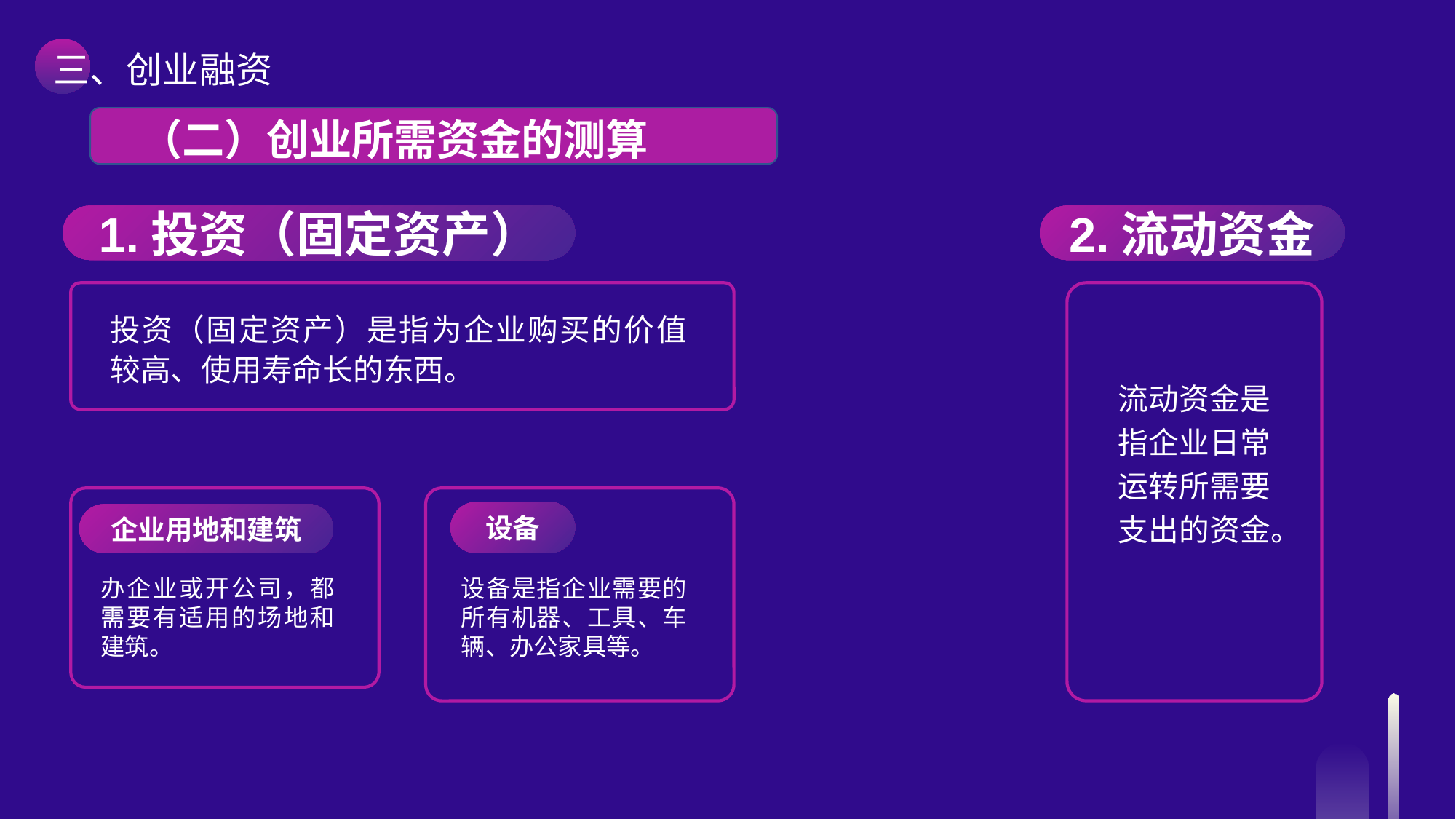

三、创业融资

（二）创业所需资金的测算
1.投资（固定资产）
2.流动资金

投资（固定资产）是指为企业购买的价值较高、使用寿命长的东西。

设备
企业用地和建筑
流动资金是指企业日常运转所需要支出的资金。
办企业或开公司，都需要有适用的场地和建筑。
设备是指企业需要的所有机器、工具、车辆、办公家具等。